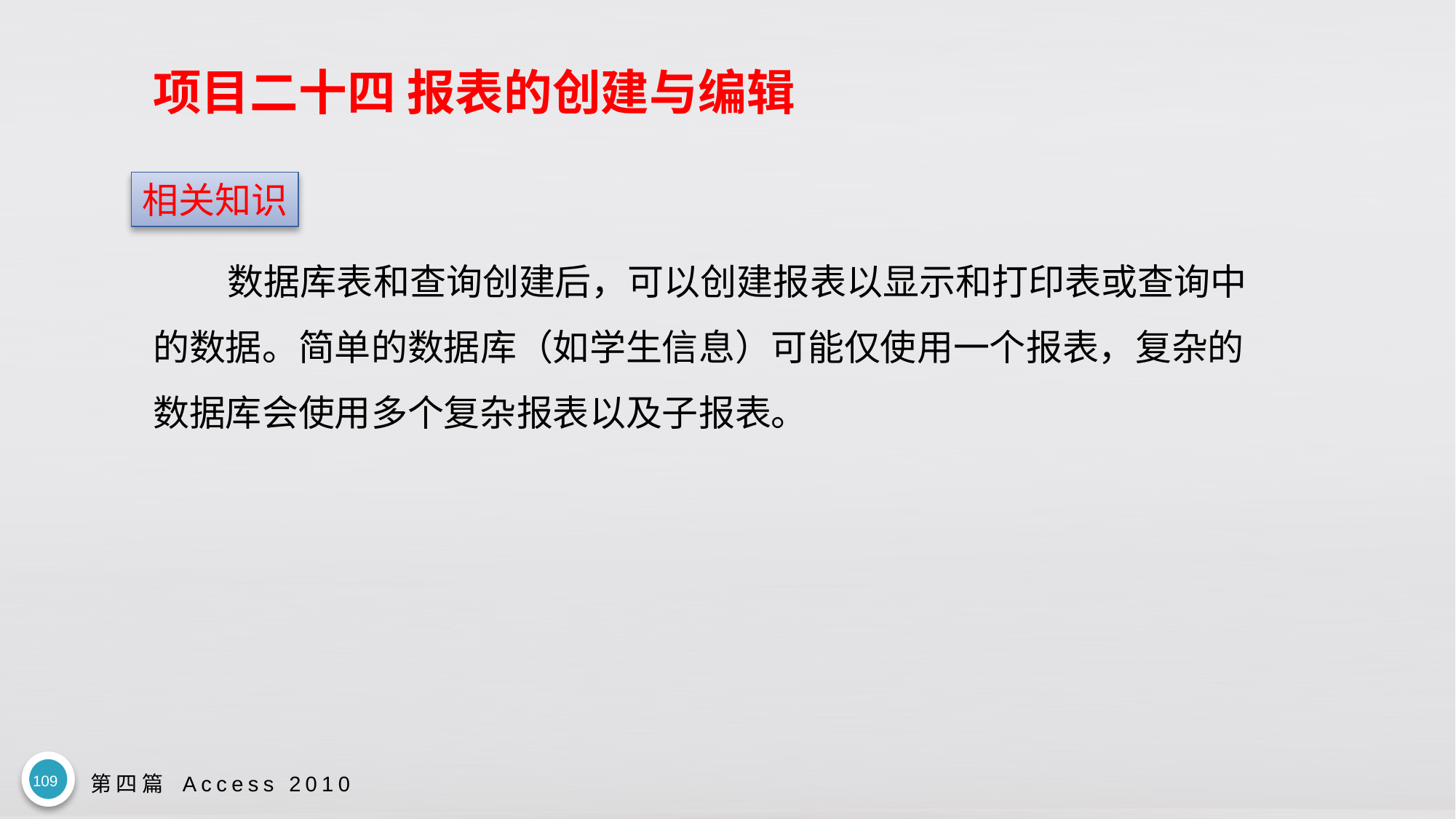

# 项目二十四 报表的创建与编辑
相关知识
数据库表和查询创建后，可以创建报表以显示和打印表或查询中的数据。简单的数据库（如学生信息）可能仅使用一个报表，复杂的数据库会使用多个复杂报表以及子报表。
109